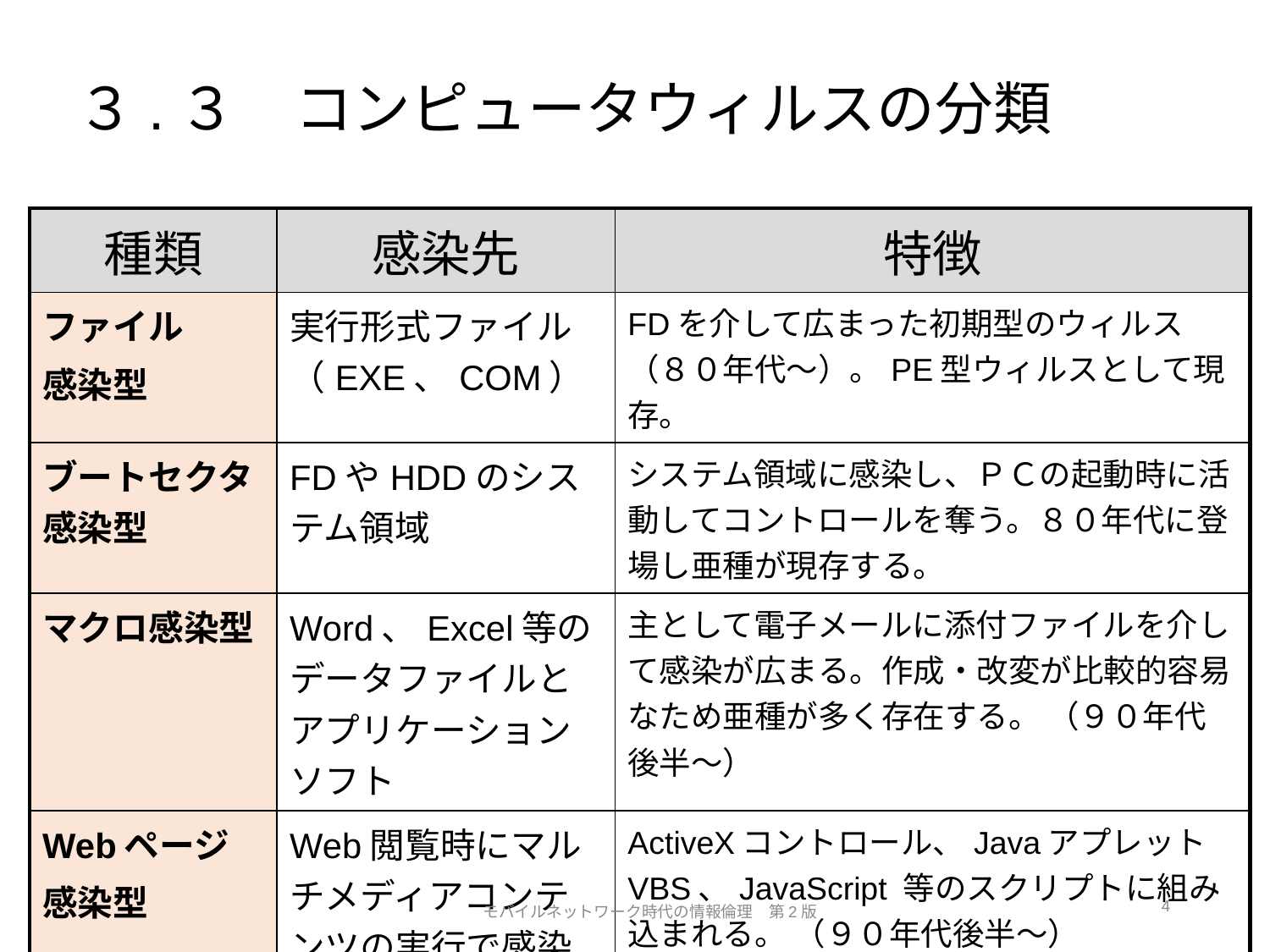

# ３.３　コンピュータウィルスの分類
| 種類 | 感染先 | 特徴 |
| --- | --- | --- |
| ファイル 感染型 | 実行形式ファイル（EXE、COM） | FDを介して広まった初期型のウィルス（８０年代～）。PE型ウィルスとして現存。 |
| ブートセクタ感染型 | FDやHDDのシステム領域 | システム領域に感染し、ＰＣの起動時に活動してコントロールを奪う。８０年代に登場し亜種が現存する。 |
| マクロ感染型 | Word、Excel等のデータファイルとアプリケーションソフト | 主として電子メールに添付ファイルを介して感染が広まる。作成・改変が比較的容易なため亜種が多く存在する。 （９０年代後半～） |
| Webページ 感染型 | Web閲覧時にマルチメディアコンテンツの実行で感染 | ActiveXコントロール、JavaアプレットVBS、JavaScript 等のスクリプトに組み込まれる。 （９０年代後半～） |
4
モバイルネットワーク時代の情報倫理　第2版